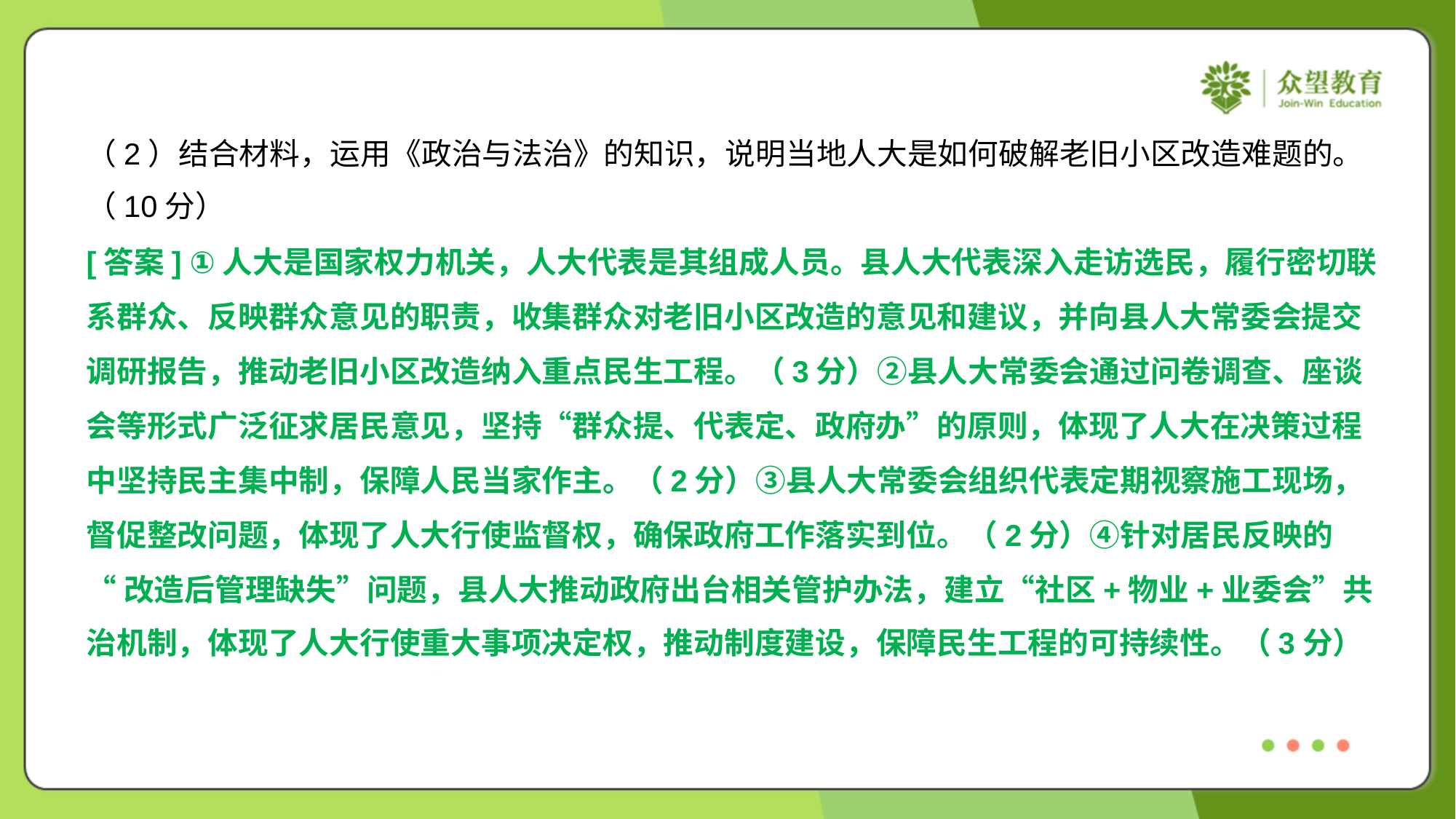

（2）结合材料，运用《政治与法治》的知识，说明当地人大是如何破解老旧小区改造难题的。
（10分）
[答案] ①人大是国家权力机关，人大代表是其组成人员。县人大代表深入走访选民，履行密切联
系群众、反映群众意见的职责，收集群众对老旧小区改造的意见和建议，并向县人大常委会提交
调研报告，推动老旧小区改造纳入重点民生工程。（3分）②县人大常委会通过问卷调查、座谈
会等形式广泛征求居民意见，坚持“群众提、代表定、政府办”的原则，体现了人大在决策过程
中坚持民主集中制，保障人民当家作主。（2分）③县人大常委会组织代表定期视察施工现场，
督促整改问题，体现了人大行使监督权，确保政府工作落实到位。（2分）④针对居民反映的
“改造后管理缺失”问题，县人大推动政府出台相关管护办法，建立“社区+物业+业委会”共
治机制，体现了人大行使重大事项决定权，推动制度建设，保障民生工程的可持续性。（3分）